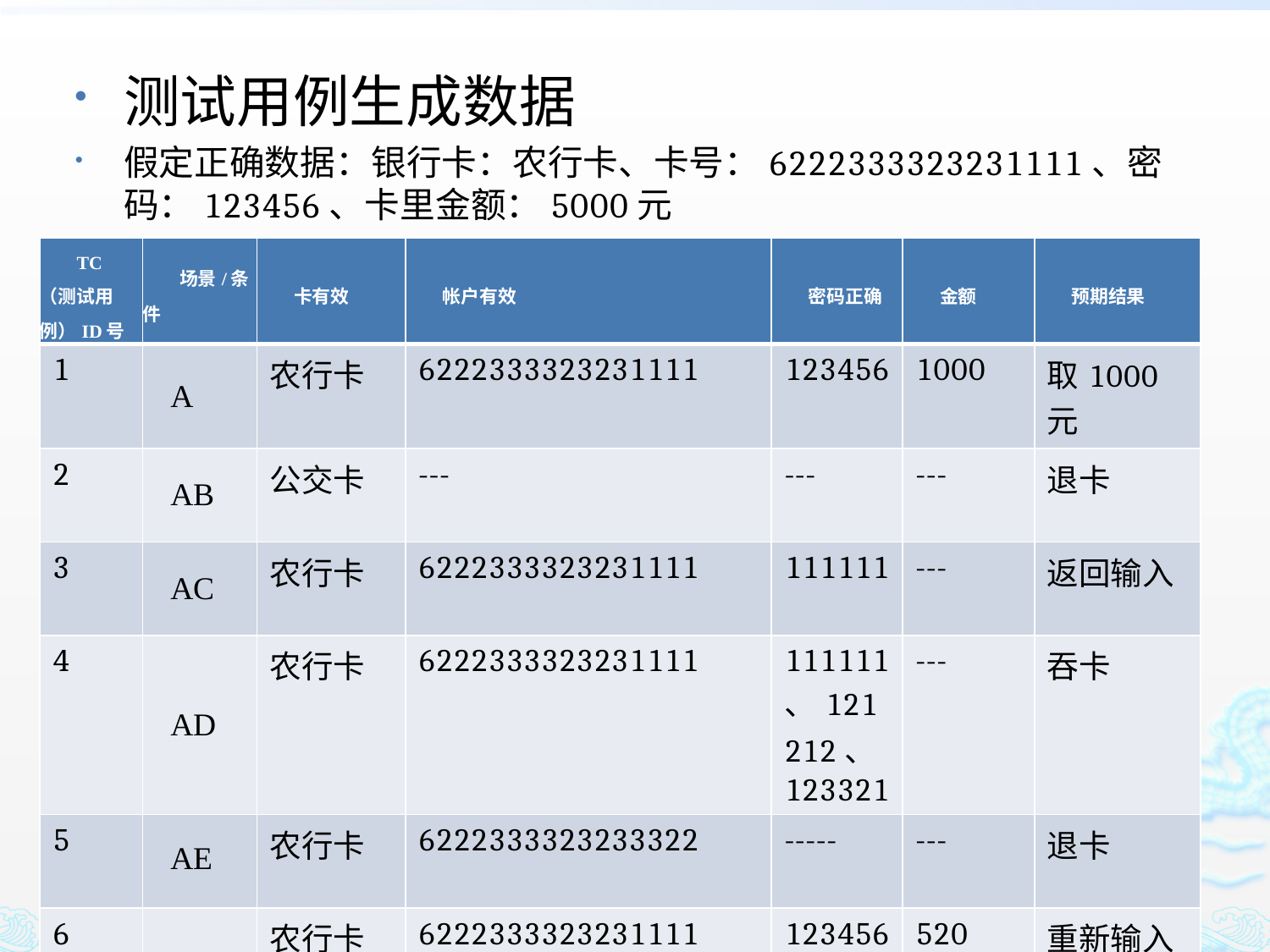

测试用例生成数据
假定正确数据：银行卡：农行卡、卡号：6222333323231111、密码：123456、卡里金额：5000元

| TC（测试用例）ID号 | 场景/条件 | 卡有效 | 帐户有效 | 密码正确 | 金额 | 预期结果 |
| --- | --- | --- | --- | --- | --- | --- |
| 1 | A | 农行卡 | 6222333323231111 | 123456 | 1000 | 取1000元 |
| 2 | AB | 公交卡 | --- | --- | --- | 退卡 |
| 3 | AC | 农行卡 | 6222333323231111 | 111111 | --- | 返回输入 |
| 4 | AD | 农行卡 | 6222333323231111 | 111111、121212、123321 | --- | 吞卡 |
| 5 | AE | 农行卡 | 6222333323233322 | ----- | --- | 退卡 |
| 6 | AF | 农行卡 | 6222333323231111 | 123456 | 520 | 重新输入金额 |